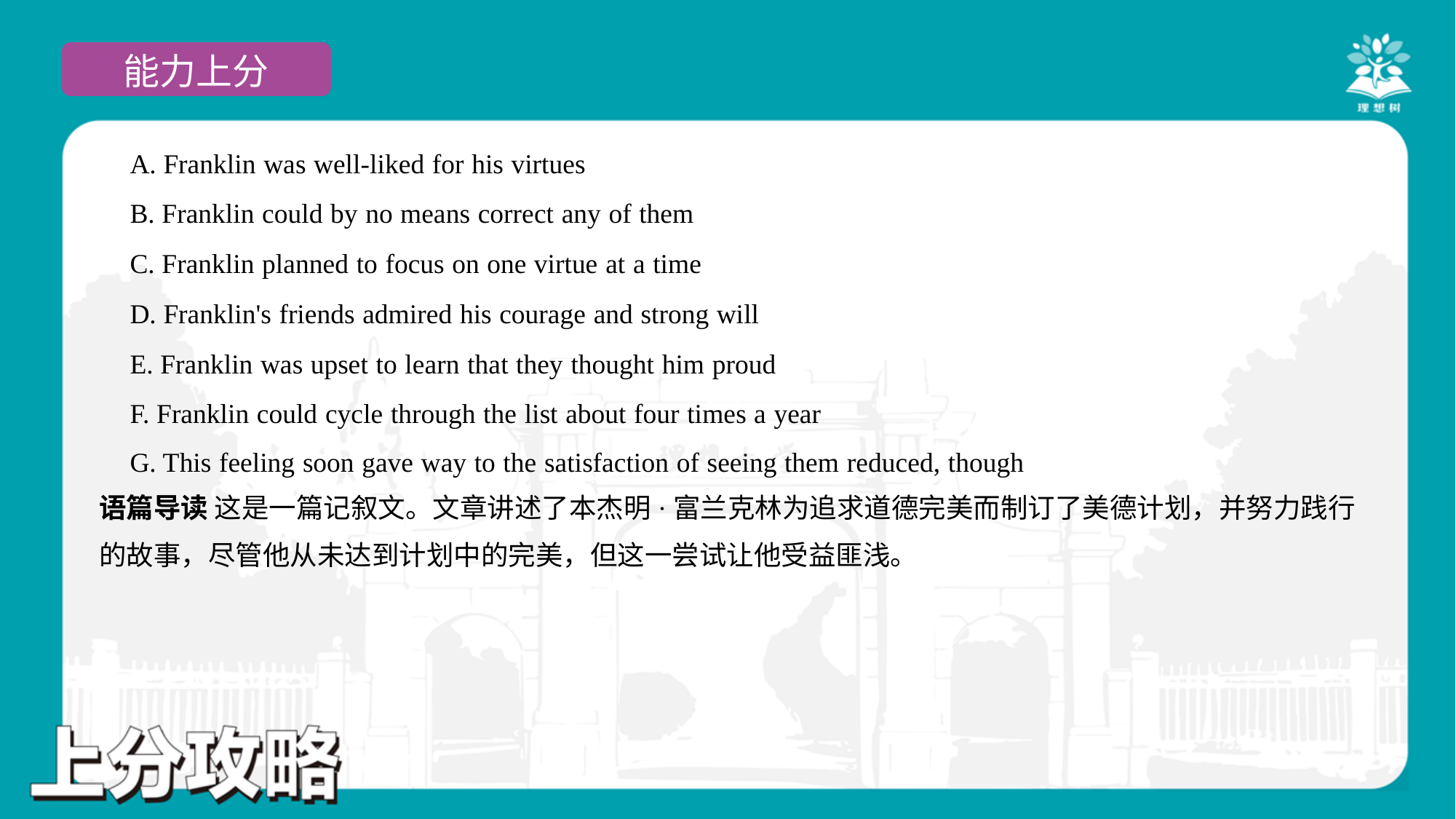

A. Franklin was well-liked for his virtues
    B. Franklin could by no means correct any of them
    C. Franklin planned to focus on one virtue at a time
    D. Franklin's friends admired his courage and strong will
    E. Franklin was upset to learn that they thought him proud
    F. Franklin could cycle through the list about four times a year
    G. This feeling soon gave way to the satisfaction of seeing them reduced, though#7
语篇导读 这是一篇记叙文。文章讲述了本杰明·富兰克林为追求道德完美而制订了美德计划，并努力践行
的故事，尽管他从未达到计划中的完美，但这一尝试让他受益匪浅。